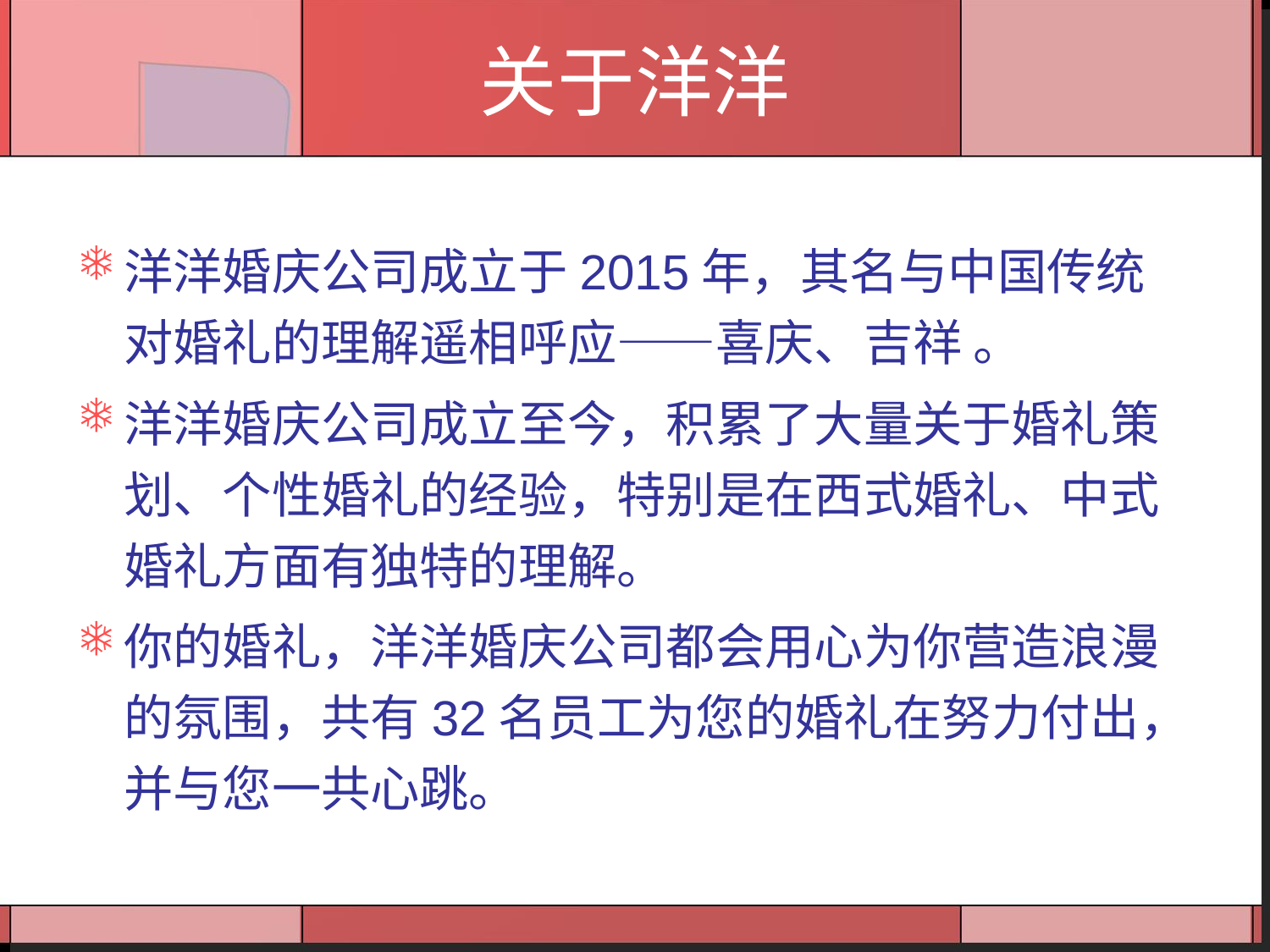

# 关于洋洋
洋洋婚庆公司成立于2015年，其名与中国传统对婚礼的理解遥相呼应——喜庆、吉祥 。
洋洋婚庆公司成立至今，积累了大量关于婚礼策划、个性婚礼的经验，特别是在西式婚礼、中式婚礼方面有独特的理解。
你的婚礼，洋洋婚庆公司都会用心为你营造浪漫的氛围，共有32名员工为您的婚礼在努力付出，并与您一共心跳。